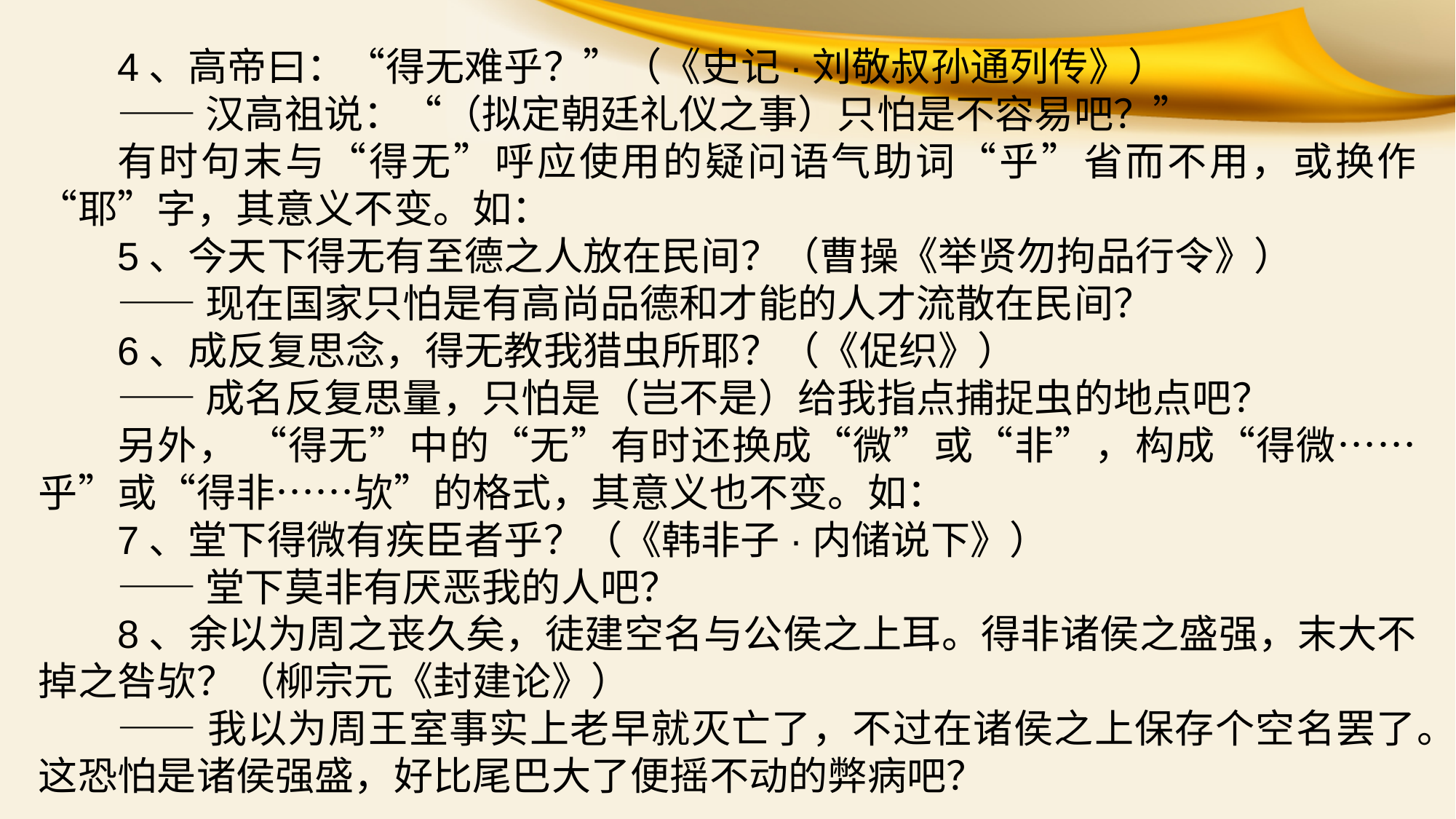

4、高帝曰：“得无难乎？”（《史记·刘敬叔孙通列传》）
——汉高祖说：“（拟定朝廷礼仪之事）只怕是不容易吧？”
有时句末与“得无”呼应使用的疑问语气助词“乎”省而不用，或换作“耶”字，其意义不变。如：
5、今天下得无有至德之人放在民间？（曹操《举贤勿拘品行令》）
——现在国家只怕是有高尚品德和才能的人才流散在民间？
6、成反复思念，得无教我猎虫所耶？（《促织》）
——成名反复思量，只怕是（岂不是）给我指点捕捉虫的地点吧？
另外， “得无”中的“无”有时还换成“微”或“非”，构成“得微……乎”或“得非……欤”的格式，其意义也不变。如：
7、堂下得微有疾臣者乎？（《韩非子·内储说下》）
——堂下莫非有厌恶我的人吧？
8、余以为周之丧久矣，徒建空名与公侯之上耳。得非诸侯之盛强，末大不掉之咎欤？（柳宗元《封建论》）
——我以为周王室事实上老早就灭亡了，不过在诸侯之上保存个空名罢了。这恐怕是诸侯强盛，好比尾巴大了便摇不动的弊病吧？